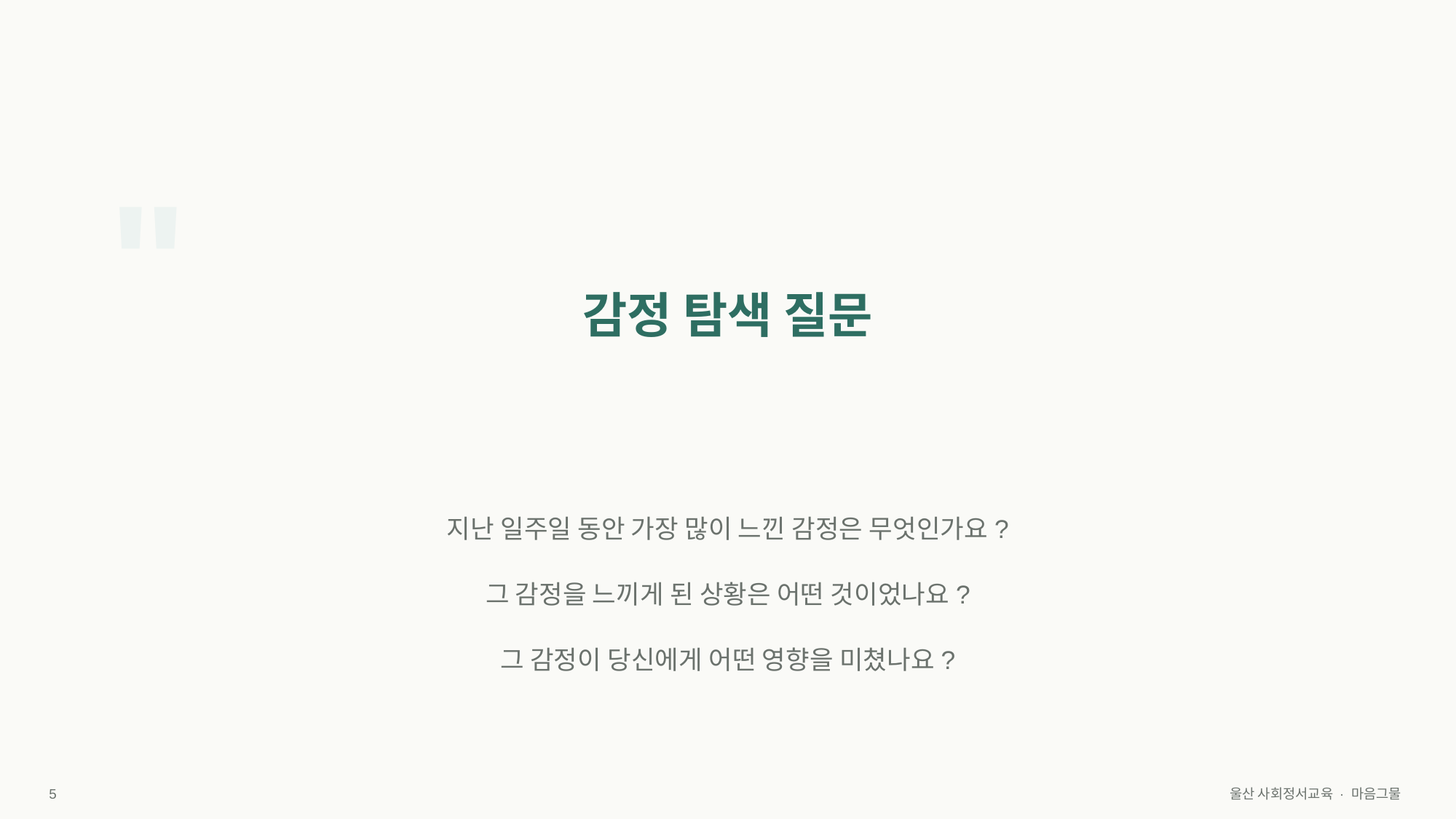

"
감정 탐색 질문
지난 일주일 동안 가장 많이 느낀 감정은 무엇인가요?
그 감정을 느끼게 된 상황은 어떤 것이었나요?
그 감정이 당신에게 어떤 영향을 미쳤나요?
5
울산 사회정서교육 · 마음그물